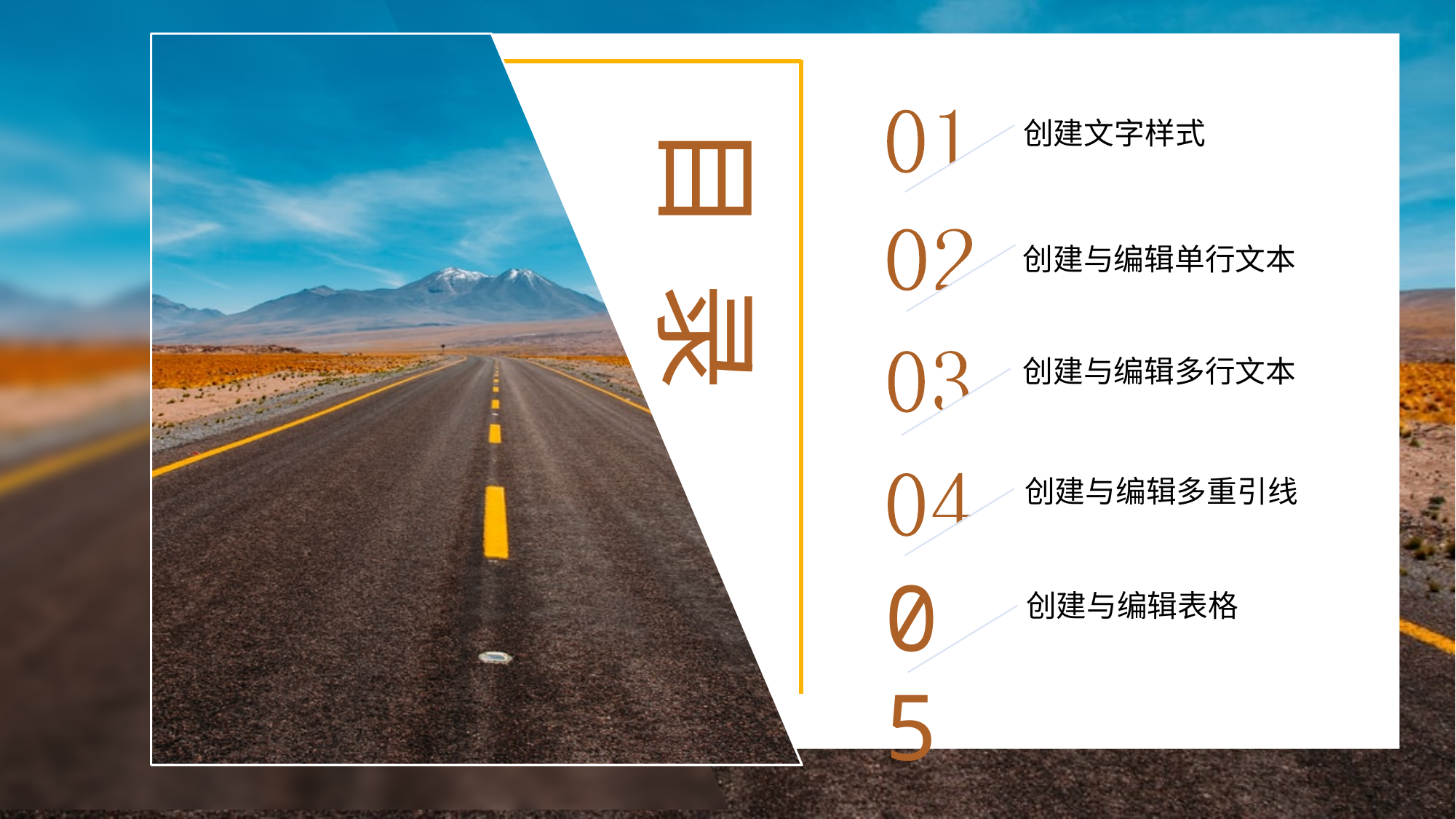

创建文字样式

创建与编辑单行文本
创建与编辑多行文本

创建与编辑多重引线

05
创建与编辑表格